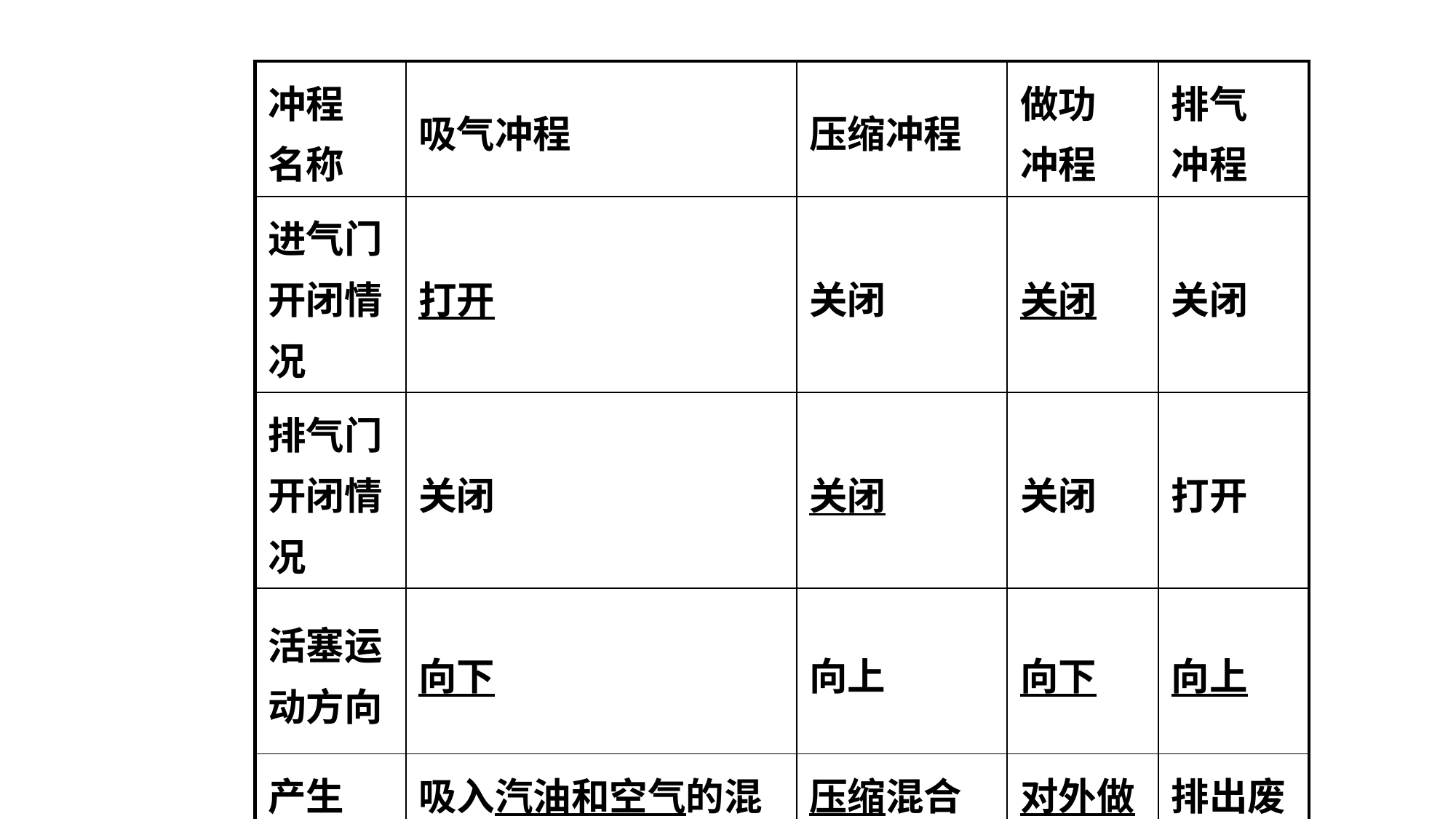

| 冲程 名称 | 吸气冲程 | 压缩冲程 | 做功 冲程 | 排气 冲程 |
| --- | --- | --- | --- | --- |
| 进气门开闭情况 | 打开 | 关闭 | 关闭 | 关闭 |
| 排气门开闭情况 | 关闭 | 关闭 | 关闭 | 打开 |
| 活塞运 动方向 | 向下 | 向上 | 向下 | 向上 |
| 产生 效果 | 吸入汽油和空气的混合气体 | 压缩混合气体 | 对外做功 | 排出废气 |